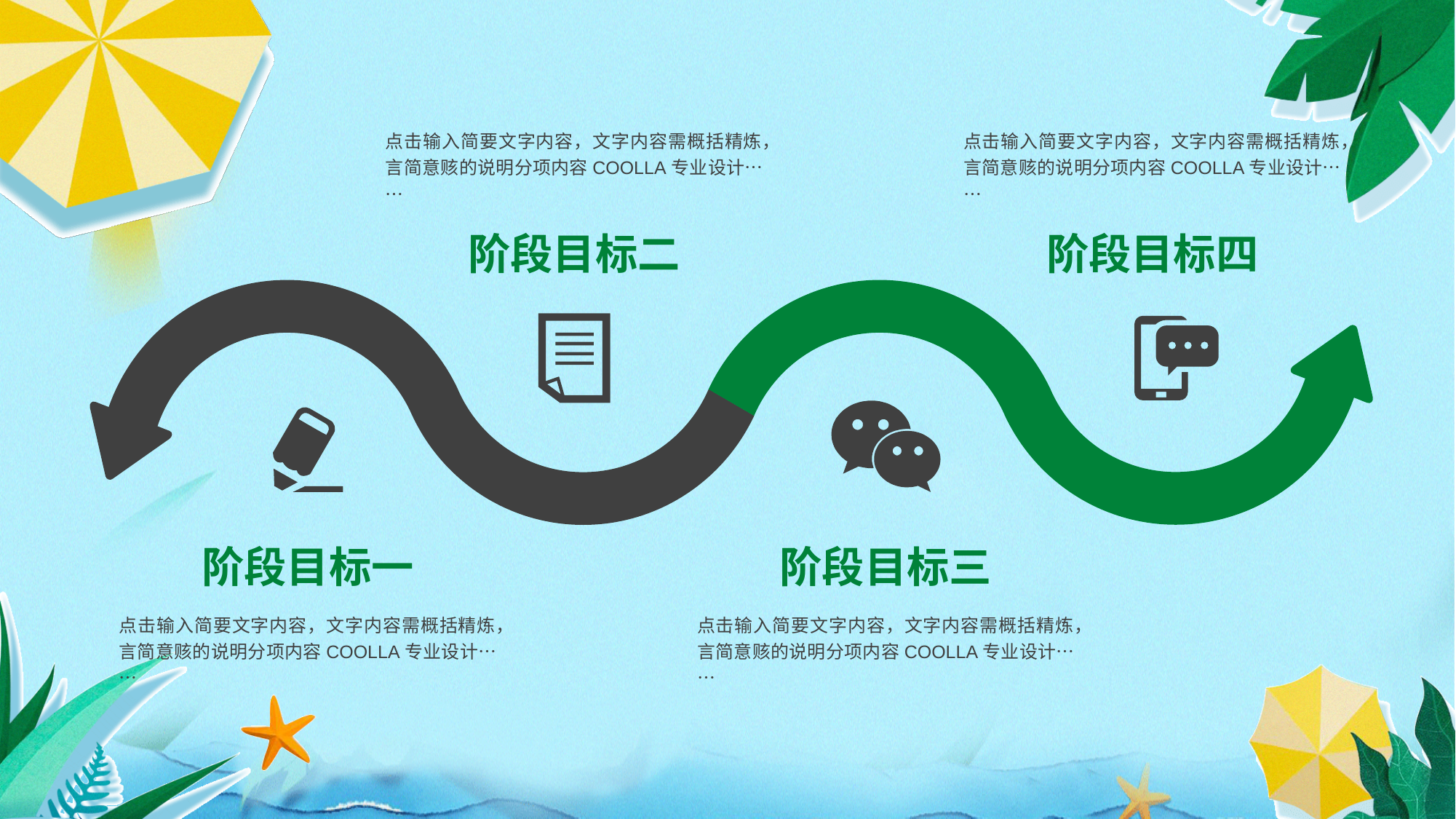

点击输入简要文字内容，文字内容需概括精炼，言简意赅的说明分项内容COOLLA专业设计……
点击输入简要文字内容，文字内容需概括精炼，言简意赅的说明分项内容COOLLA专业设计……
阶段目标二
阶段目标四

阶段目标一
阶段目标三
点击输入简要文字内容，文字内容需概括精炼，言简意赅的说明分项内容COOLLA专业设计……
点击输入简要文字内容，文字内容需概括精炼，言简意赅的说明分项内容COOLLA专业设计……